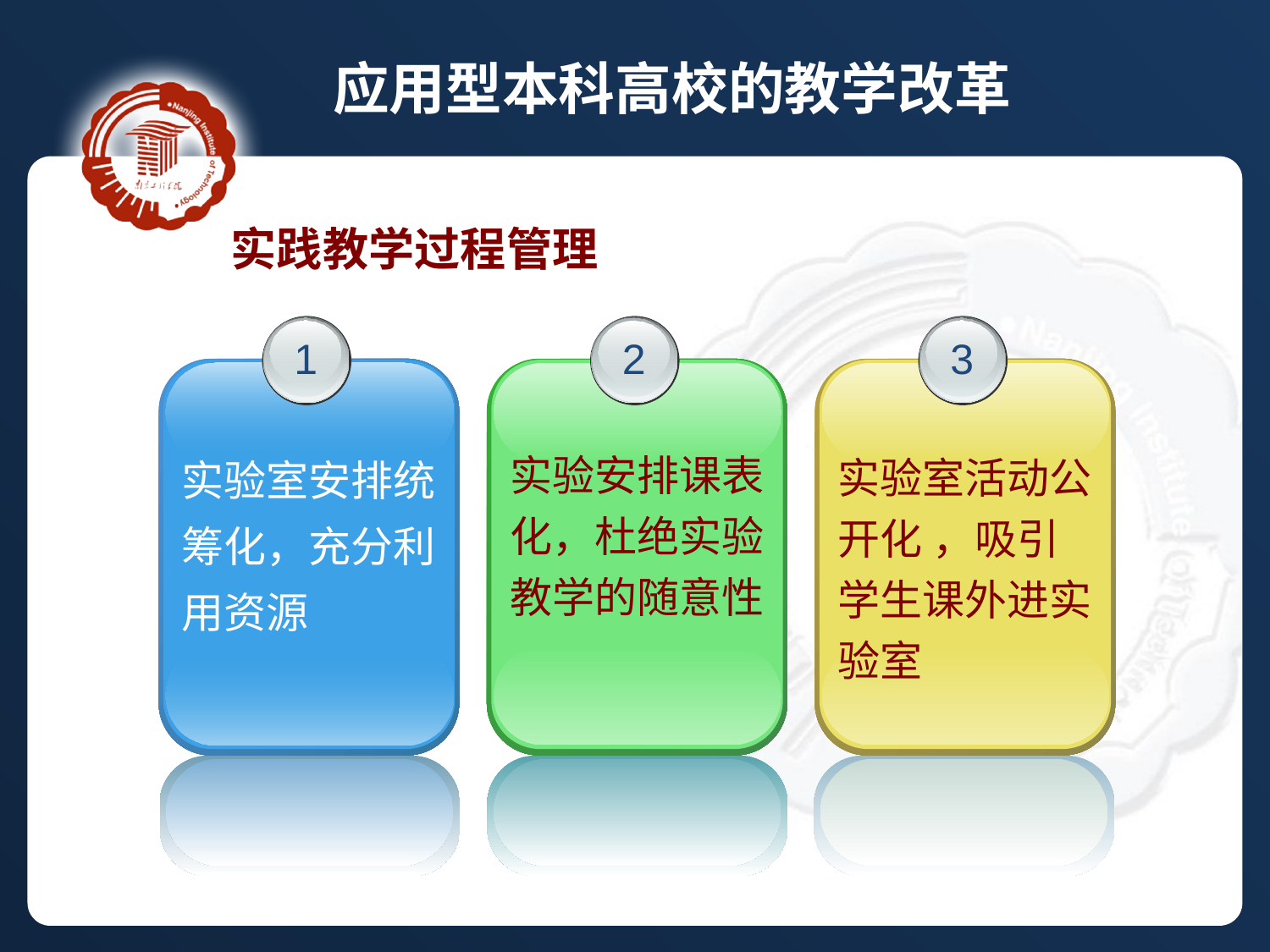

应用型本科高校的教学改革
                 实践教学过程管理

1
2
3

实验室安排统筹化，充分利用资源
实验安排课表化，杜绝实验教学的随意性
实验室活动公开化 ，吸引学生课外进实验室